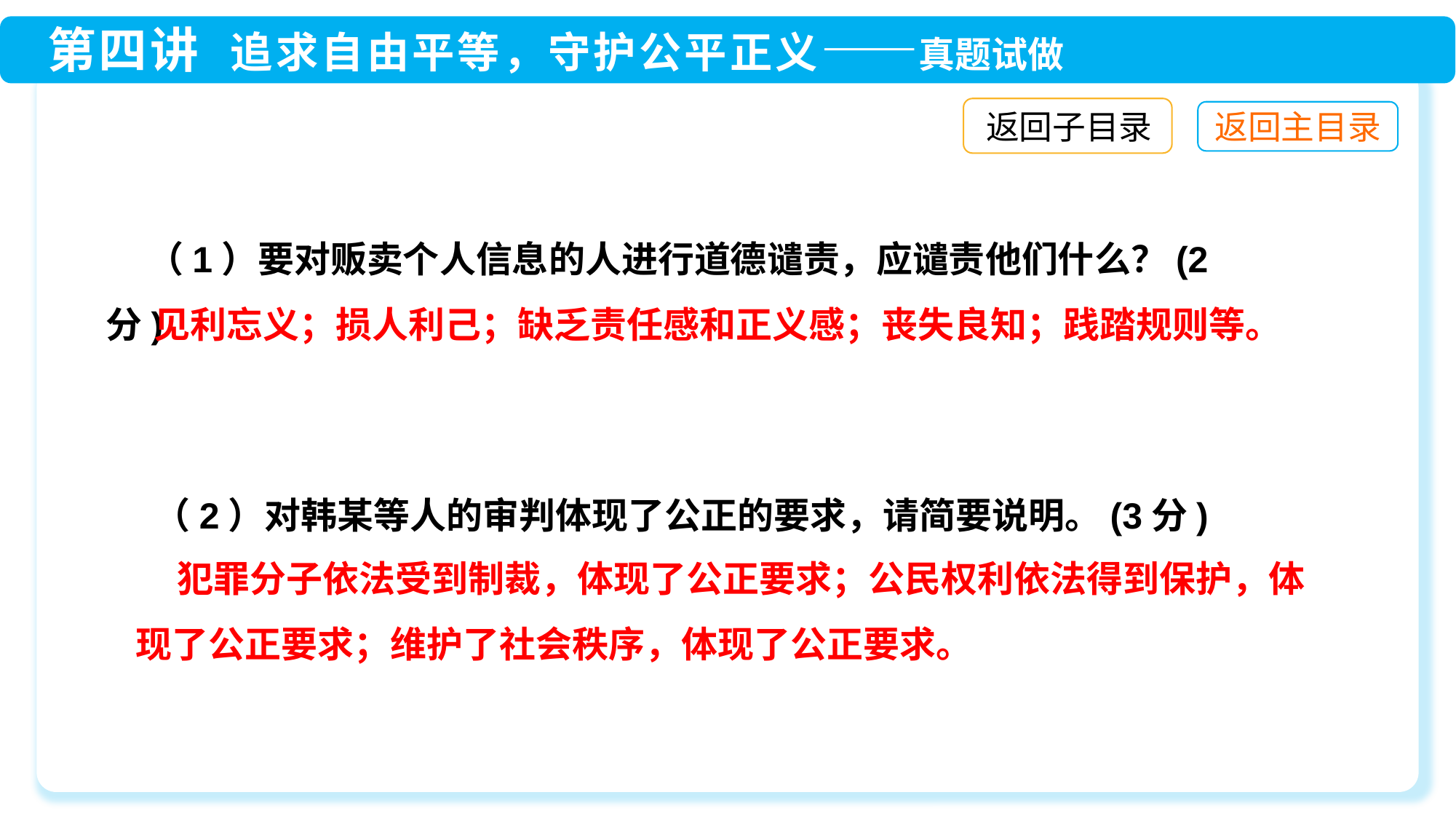

返回子目录

    （1）要对贩卖个人信息的人进行道德谴责，应谴责他们什么？(2分)
    见利忘义；损人利己；缺乏责任感和正义感；丧失良知；践踏规则等。
    （2）对韩某等人的审判体现了公正的要求，请简要说明。(3分)
    犯罪分子依法受到制裁，体现了公正要求；公民权利依法得到保护，体现了公正要求；维护了社会秩序，体现了公正要求。